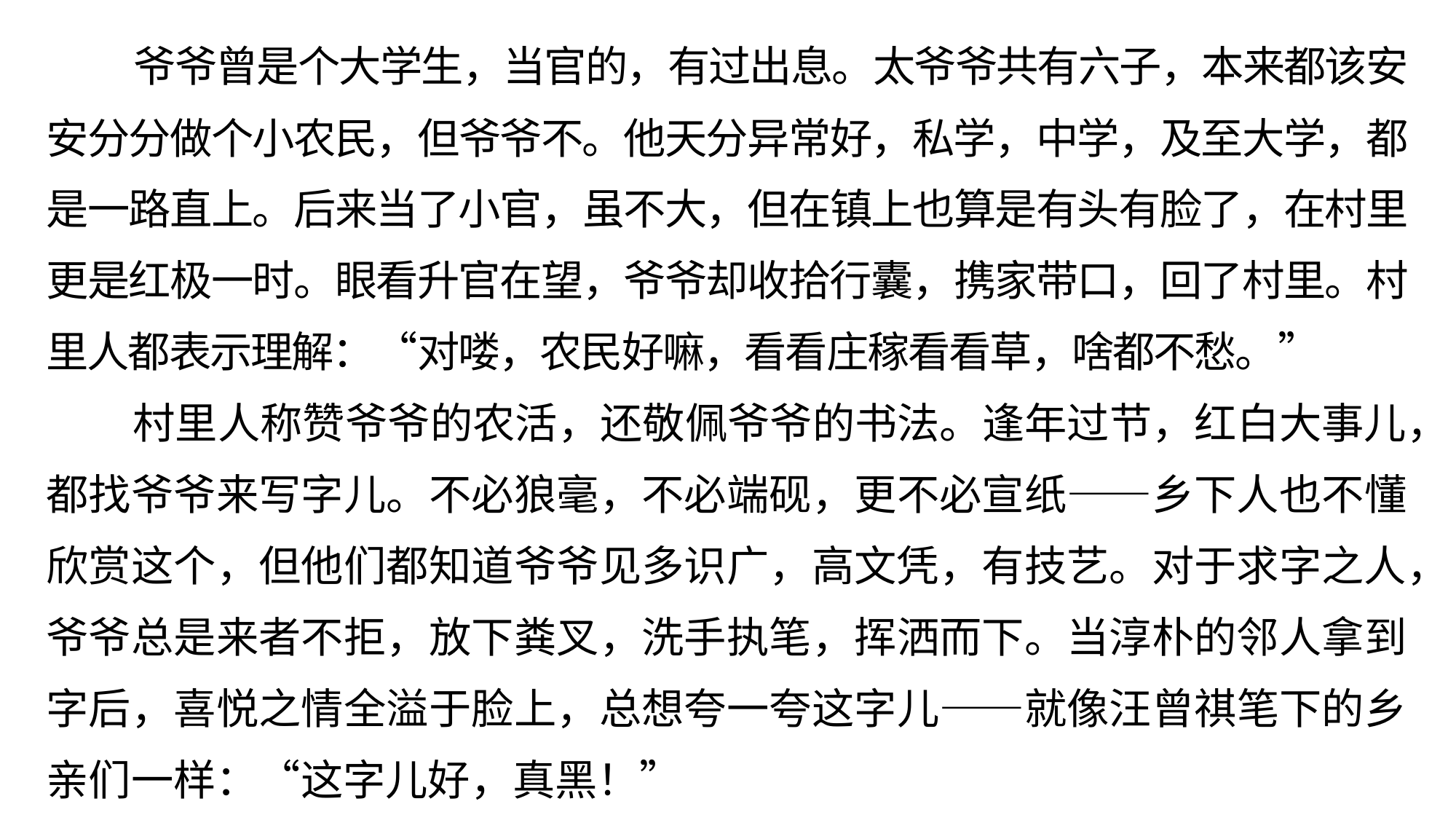

爷爷曾是个大学生，当官的，有过出息。太爷爷共有六子，本来都该安安分分做个小农民，但爷爷不。他天分异常好，私学，中学，及至大学，都是一路直上。后来当了小官，虽不大，但在镇上也算是有头有脸了，在村里更是红极一时。眼看升官在望，爷爷却收拾行囊，携家带口，回了村里。村里人都表示理解：“对喽，农民好嘛，看看庄稼看看草，啥都不愁。”
        村里人称赞爷爷的农活，还敬佩爷爷的书法。逢年过节，红白大事儿，都找爷爷来写字儿。不必狼毫，不必端砚，更不必宣纸——乡下人也不懂欣赏这个，但他们都知道爷爷见多识广，高文凭，有技艺。对于求字之人，爷爷总是来者不拒，放下粪叉，洗手执笔，挥洒而下。当淳朴的邻人拿到字后，喜悦之情全溢于脸上，总想夸一夸这字儿——就像汪曾祺笔下的乡亲们一样：“这字儿好，真黑！”